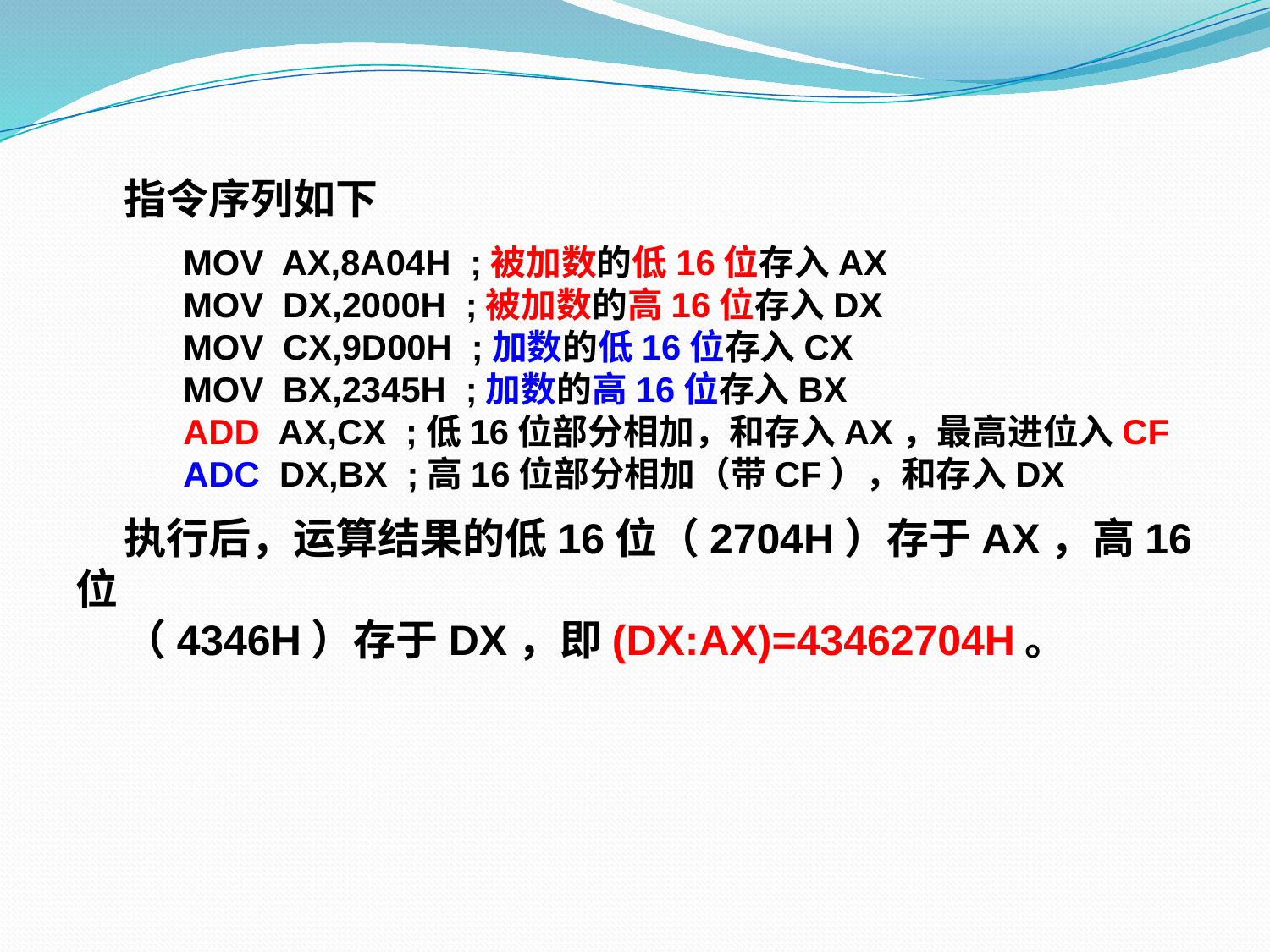

指令序列如下

           MOV  AX,8A04H  ;被加数的低16位存入AX
           MOV  DX,2000H  ;被加数的高16位存入DX
           MOV  CX,9D00H  ;加数的低16位存入CX
           MOV  BX,2345H  ;加数的高16位存入BX
           ADD  AX,CX  ;低16位部分相加，和存入AX，最高进位入CF
           ADC  DX,BX  ;高16位部分相加（带CF），和存入DX

    执行后，运算结果的低16位（2704H）存于AX，高16位
    （4346H）存于DX，即(DX:AX)=43462704H。